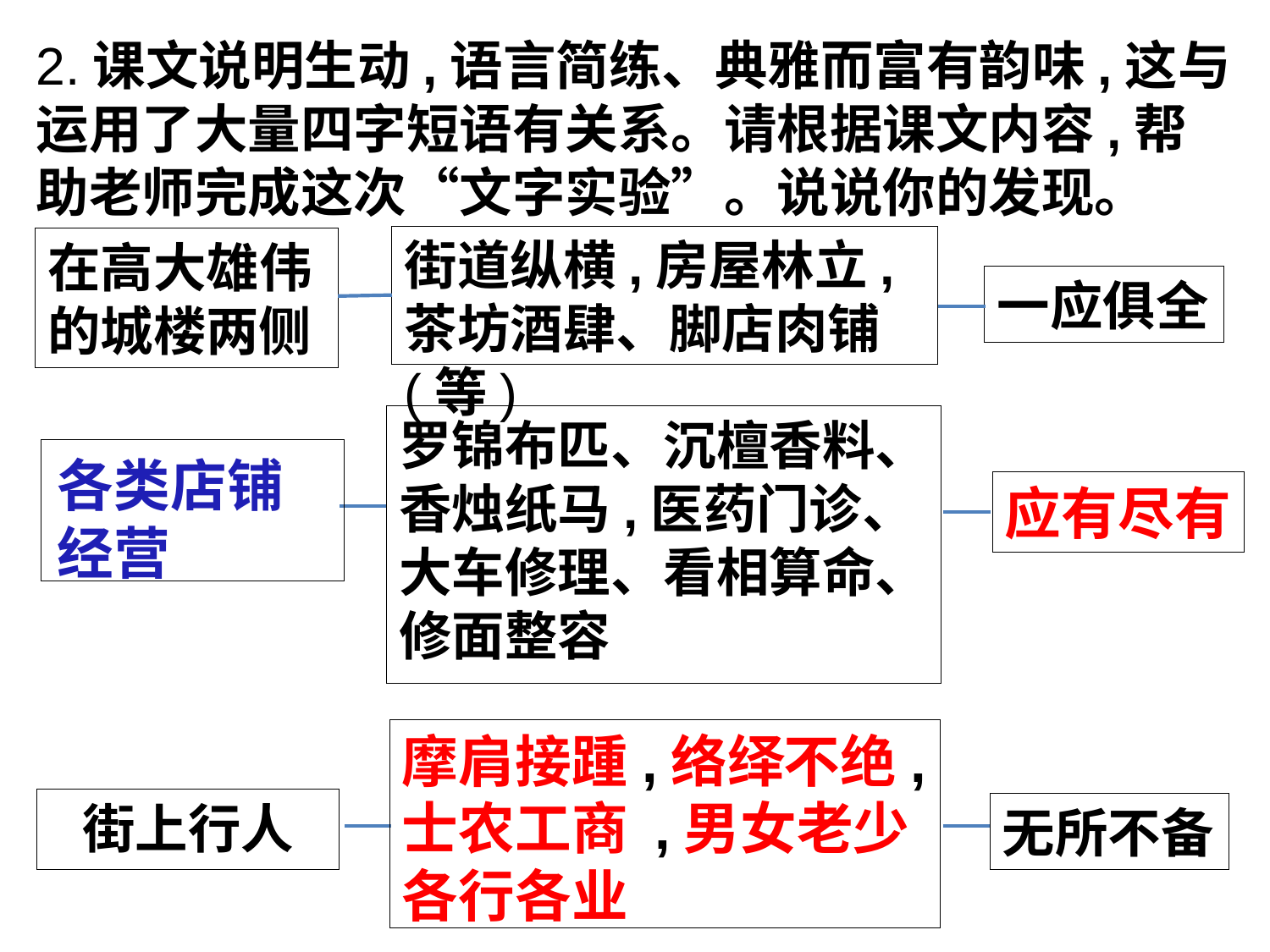

2.课文说明生动,语言简练、典雅而富有韵味,这与运用了大量四字短语有关系。请根据课文内容,帮助老师完成这次“文字实验”。说说你的发现。
街道纵横,房屋林立,茶坊酒肆、脚店肉铺(等)
在高大雄伟的城楼两侧
一应俱全
罗锦布匹、沉檀香料、香烛纸马,医药门诊、大车修理、看相算命、修面整容

各类店铺经营
应有尽有
摩肩接踵,络绎不绝, 士农工商 ,男女老少
各行各业
街上行人

无所不备